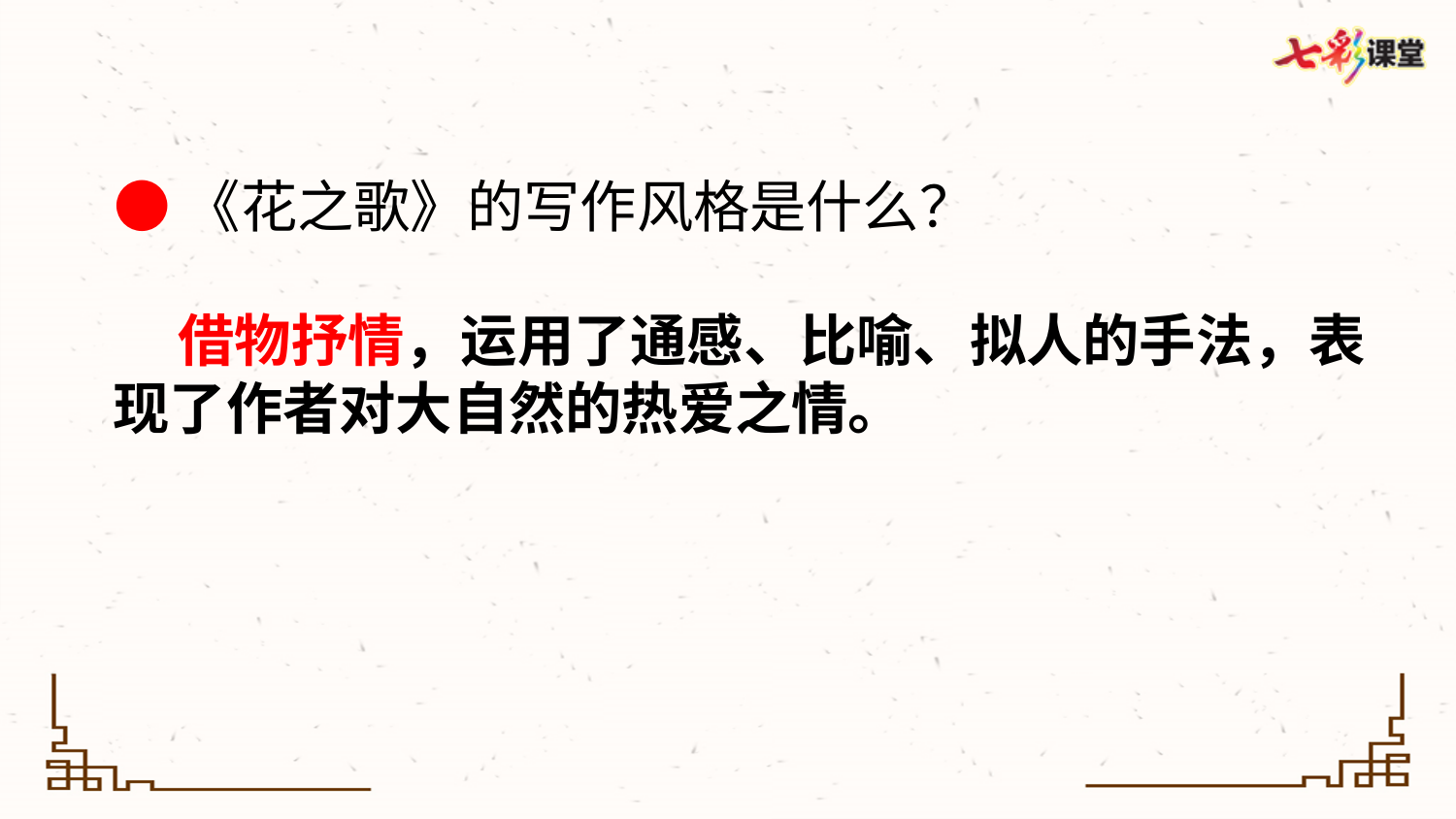

●《花之歌》的写作风格是什么？
    借物抒情，运用了通感、比喻、拟人的手法，表现了作者对大自然的热爱之情。